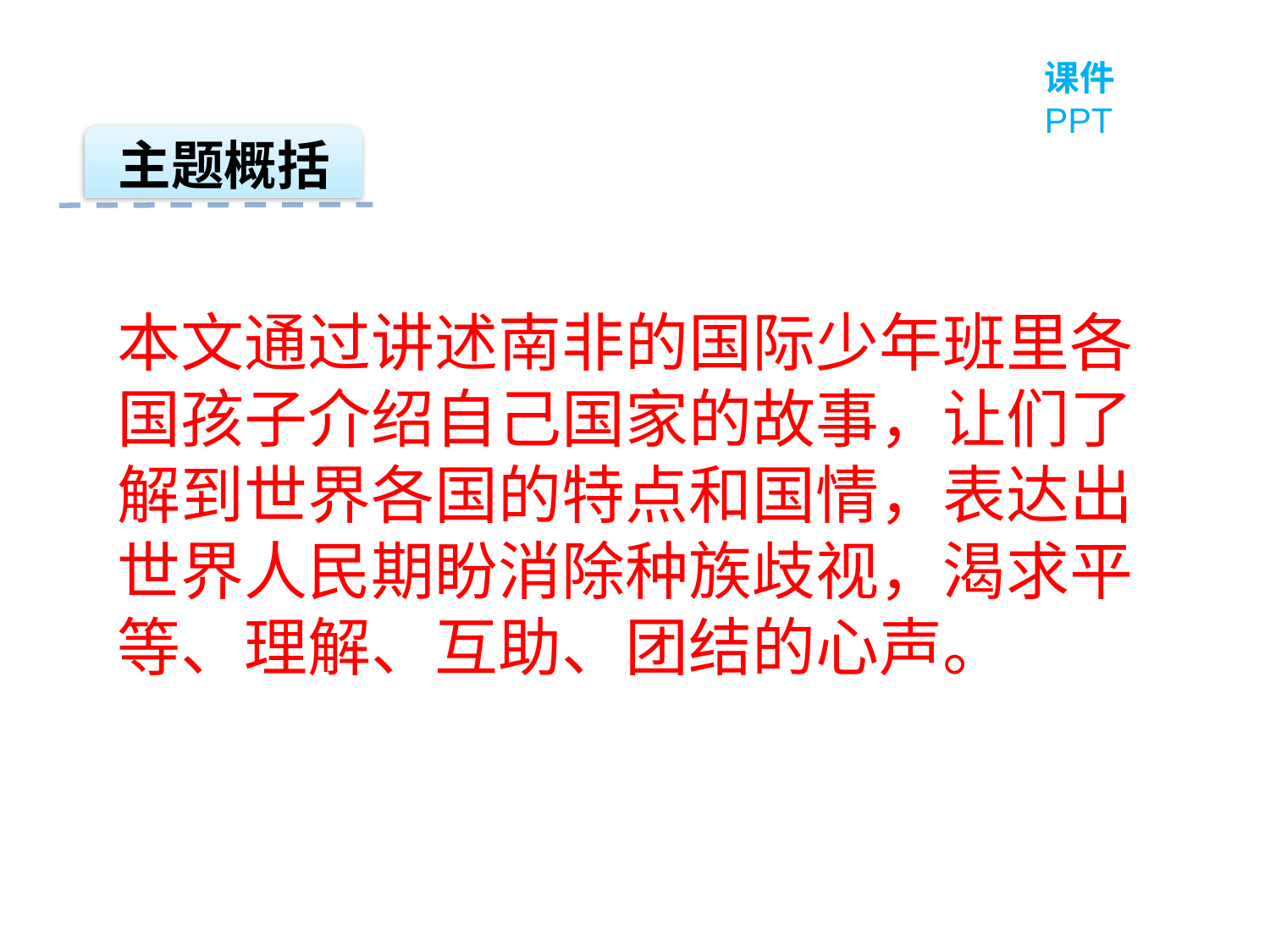

课件PPT
主题概括
本文通过讲述南非的国际少年班里各国孩子介绍自己国家的故事，让们了解到世界各国的特点和国情，表达出世界人民期盼消除种族歧视，渴求平等、理解、互助、团结的心声。